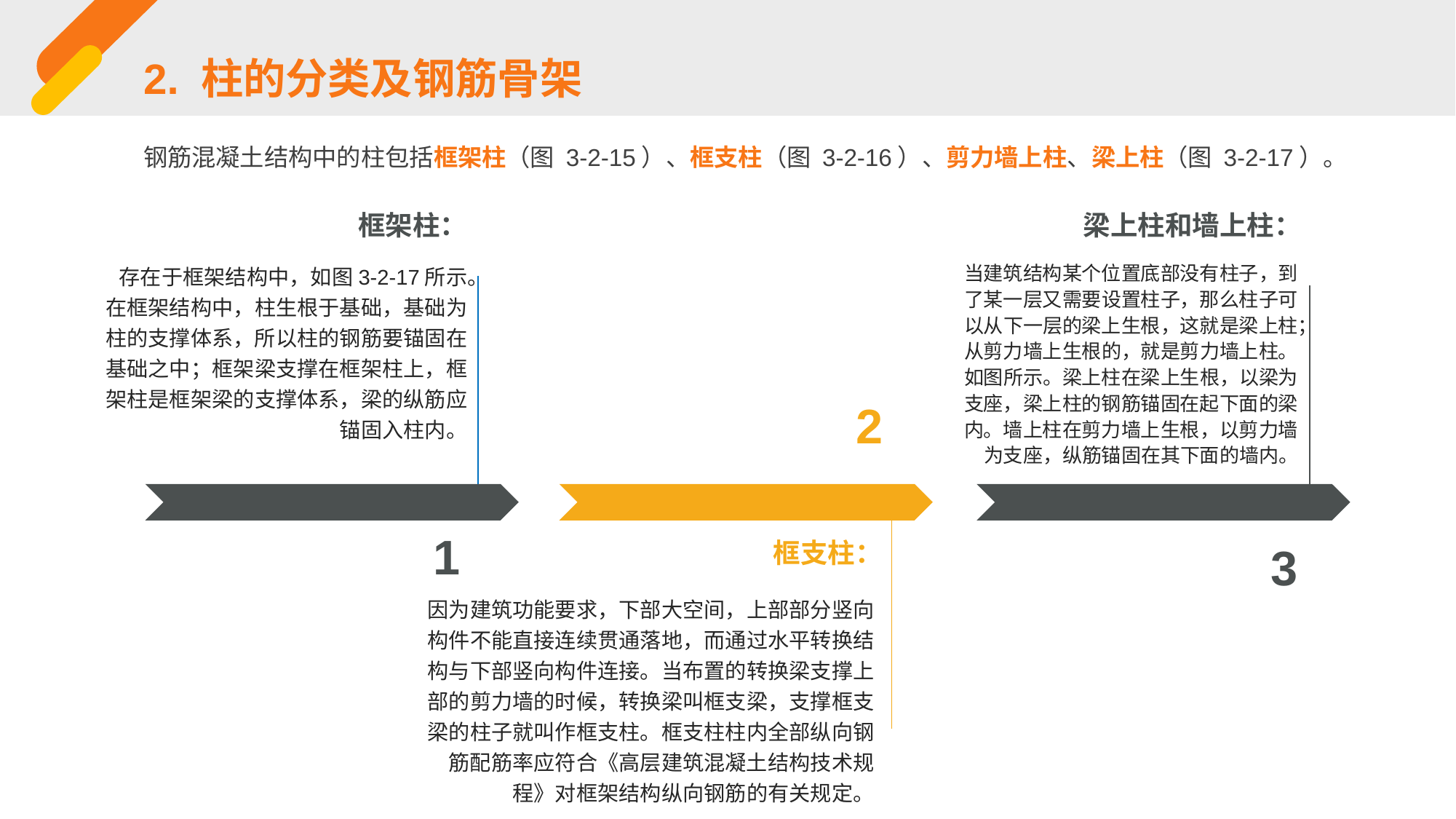

2. 柱的分类及钢筋骨架
钢筋混凝土结构中的柱包括框架柱（图 3-2-15）、框支柱（图 3-2-16）、剪力墙上柱、梁上柱（图 3-2-17）。
框架柱：
梁上柱和墙上柱：
存在于框架结构中，如图3-2-17所示。在框架结构中，柱生根于基础，基础为柱的支撑体系，所以柱的钢筋要锚固在基础之中；框架梁支撑在框架柱上，框架柱是框架梁的支撑体系，梁的纵筋应锚固入柱内。
当建筑结构某个位置底部没有柱子，到了某一层又需要设置柱子，那么柱子可以从下一层的梁上生根，这就是梁上柱；从剪力墙上生根的，就是剪力墙上柱。如图所示。梁上柱在梁上生根，以梁为支座，梁上柱的钢筋锚固在起下面的梁内。墙上柱在剪力墙上生根，以剪力墙为支座，纵筋锚固在其下面的墙内。
2

1
框支柱：
3
因为建筑功能要求，下部大空间，上部部分竖向构件不能直接连续贯通落地，而通过水平转换结构与下部竖向构件连接。当布置的转换梁支撑上部的剪力墙的时候，转换梁叫框支梁，支撑框支梁的柱子就叫作框支柱。框支柱柱内全部纵向钢筋配筋率应符合《高层建筑混凝土结构技术规程》对框架结构纵向钢筋的有关规定。